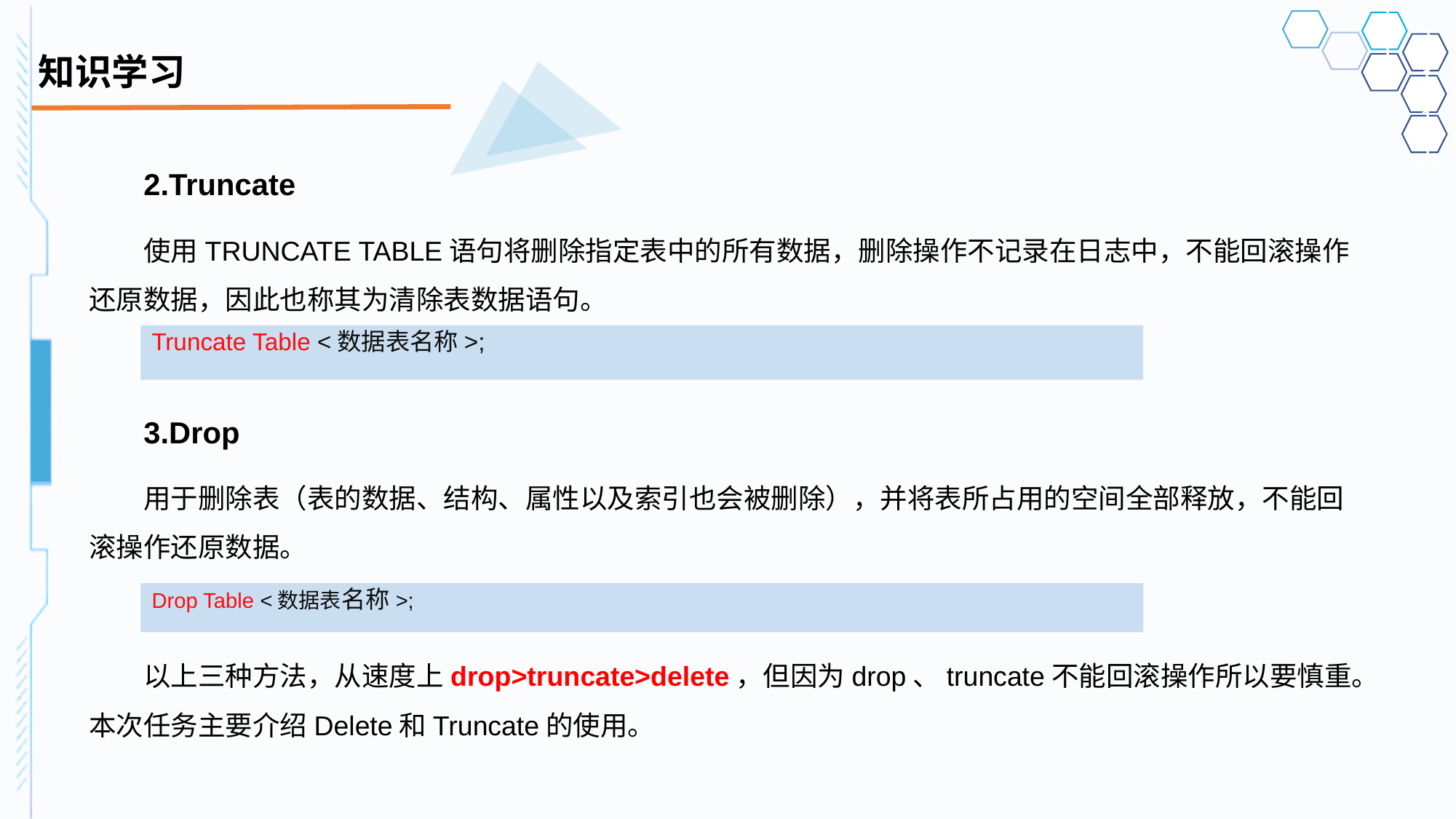

# 知识学习

2.Truncate
使用TRUNCATE TABLE语句将删除指定表中的所有数据，删除操作不记录在日志中，不能回滚操作还原数据，因此也称其为清除表数据语句。

3.Drop
用于删除表（表的数据、结构、属性以及索引也会被删除），并将表所占用的空间全部释放，不能回滚操作还原数据。

以上三种方法，从速度上drop>truncate>delete，但因为drop、truncate不能回滚操作所以要慎重。本次任务主要介绍Delete和Truncate的使用。
Truncate Table <数据表名称>;
Drop Table <数据表名称>;